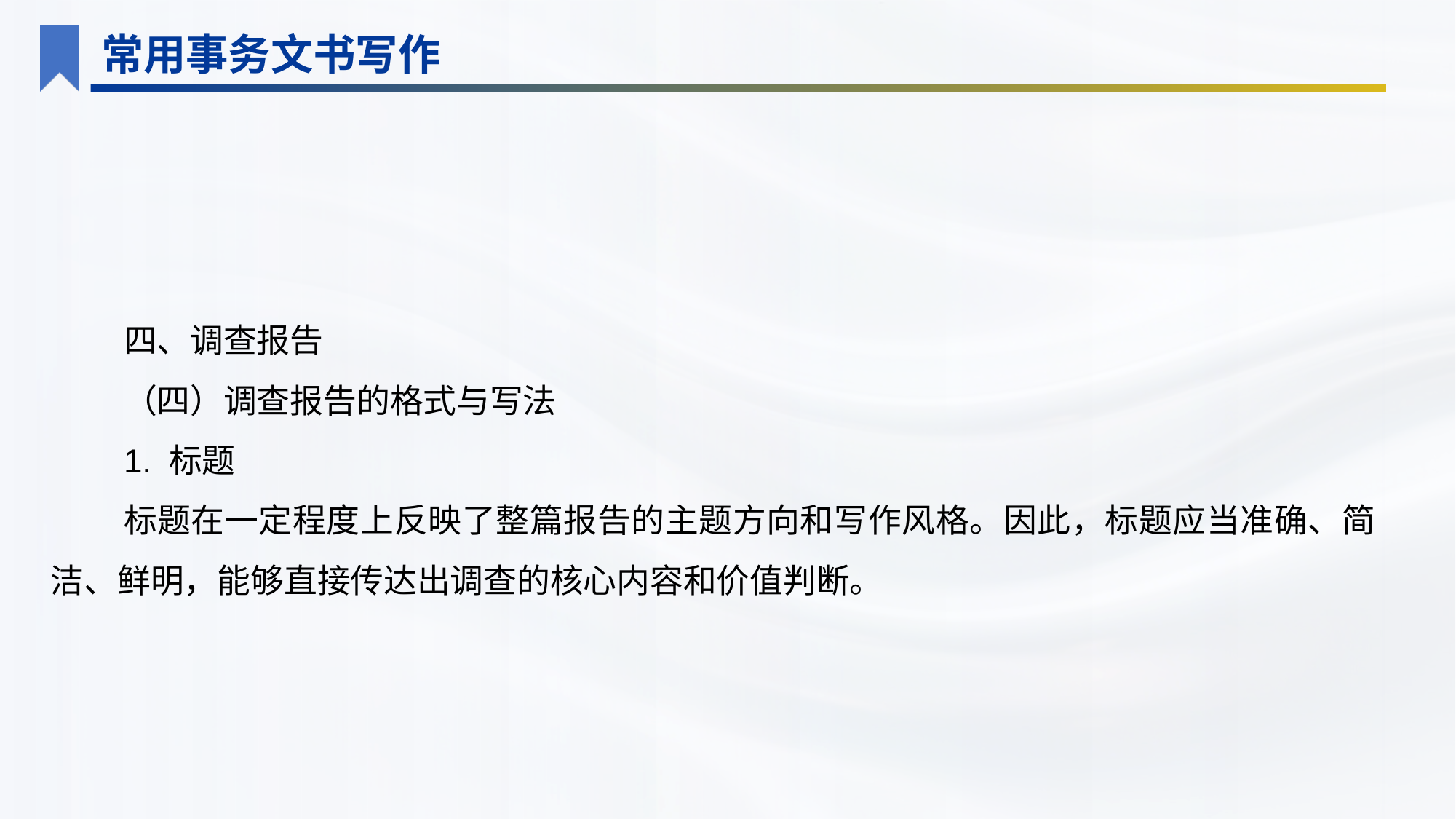

常用事务文书写作
四、调查报告
（四）调查报告的格式与写法
1. 标题
标题在一定程度上反映了整篇报告的主题方向和写作风格。因此，标题应当准确、简洁、鲜明，能够直接传达出调查的核心内容和价值判断。